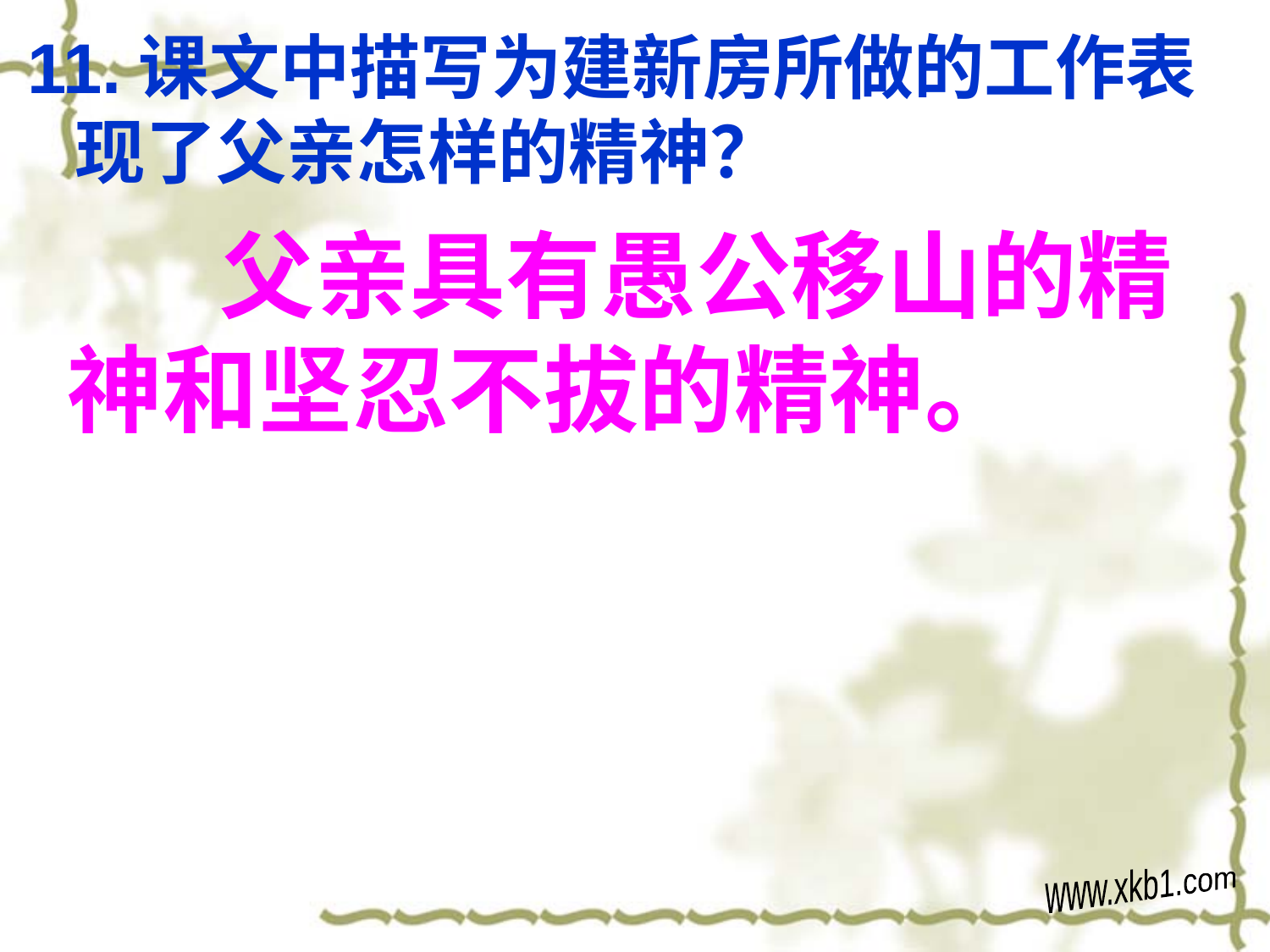

11.课文中描写为建新房所做的工作表现了父亲怎样的精神？

      父亲具有愚公移山的精神和坚忍不拔的精神。
www.xkb1.com